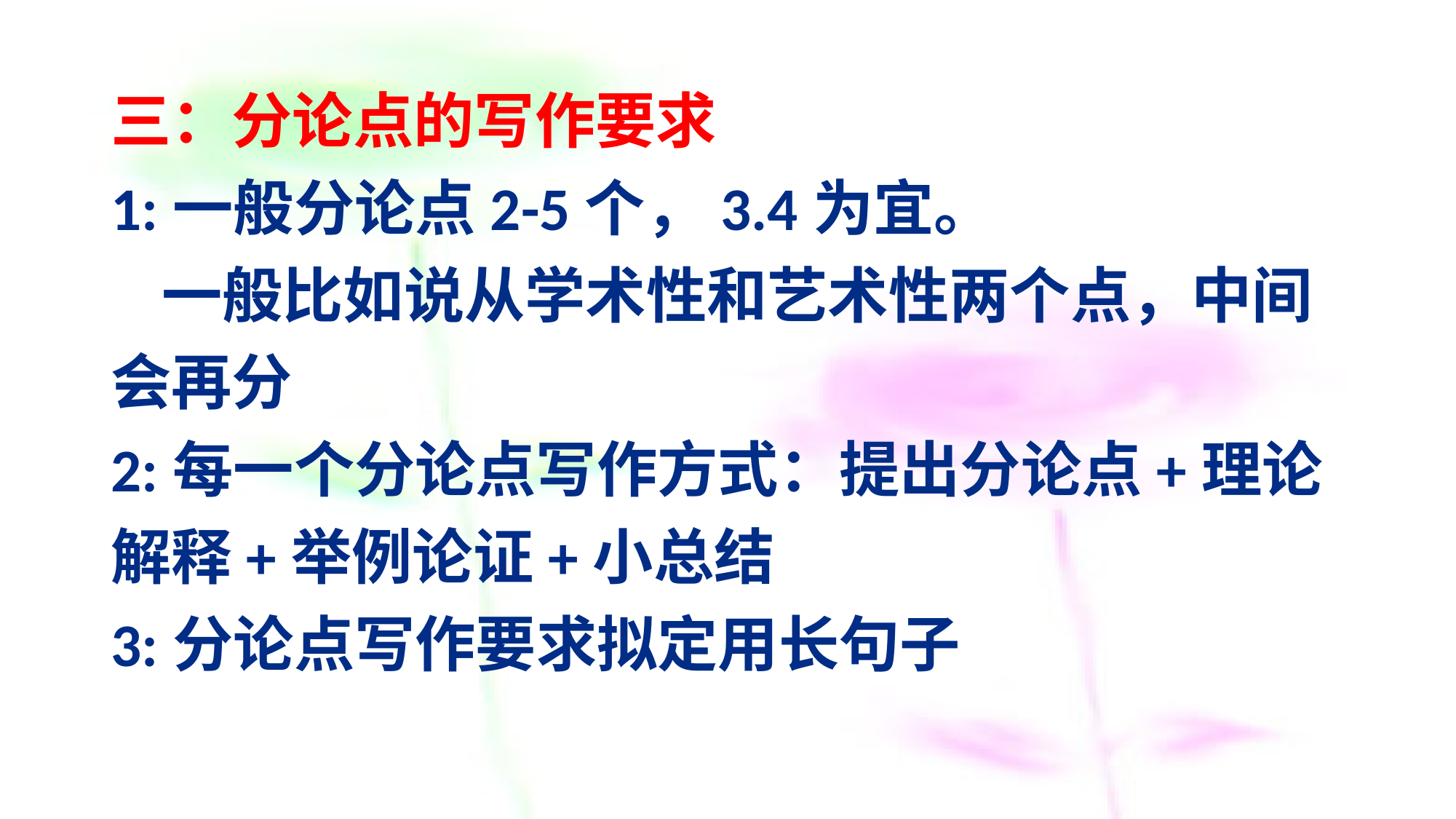

# 三：分论点的写作要求 1:一般分论点2-5个，3.4为宜。    一般比如说从学术性和艺术性两个点，中间会再分 2:每一个分论点写作方式：提出分论点+理论解释+举例论证+小总结 3:分论点写作要求拟定用长句子